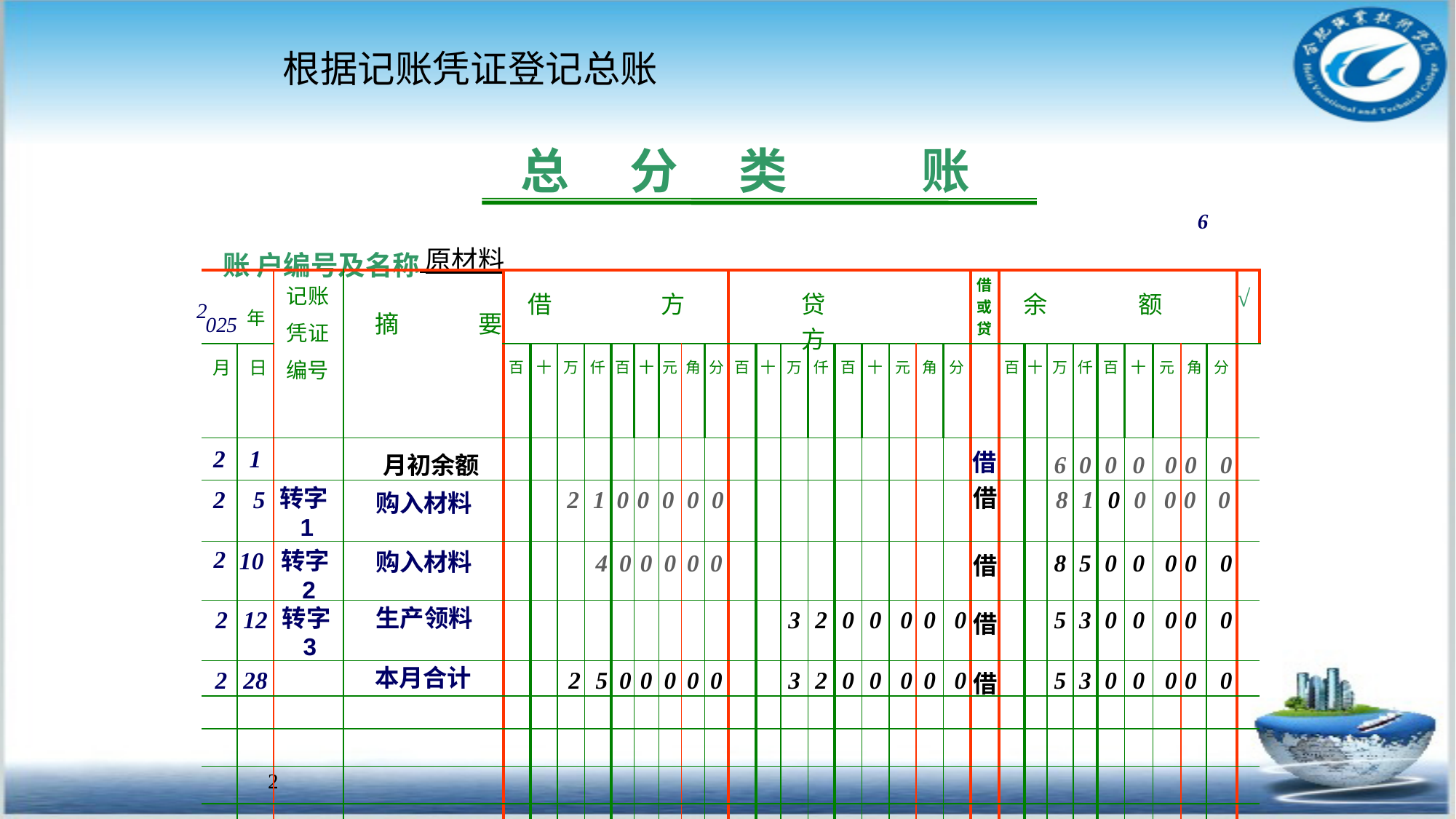

# 根据记账凭证登记总账
总	分	类
账 户编号及名称 原材料
账

6
| 025 年 |  | 记账 凭证 编号 | 摘 要 | 借 方 |  |  |  |  |  |  |  |  | 贷 方 |  |  |  |  |  |  |  |  | 借 或 贷 | 余 额 |  |  |  |  |  |  |  |  | √ |
| --- | --- | --- | --- | --- | --- | --- | --- | --- | --- | --- | --- | --- | --- | --- | --- | --- | --- | --- | --- | --- | --- | --- | --- | --- | --- | --- | --- | --- | --- | --- | --- | --- |
| 月 | 日 |  |  | 百 | 十 | 万 | 仟 | 百 | 十 | 元 | 角 | 分 | 百 | 十 | 万 | 仟 | 百 | 十 | 元 | 角 | 分 |  | 百 | 十 | 万 | 仟 | 百 | 十 | 元 | 角 | 分 |  |
| 2 | 1 |  | 月初余额 |  |  |  |  |  |  |  |  |  |  |  |  |  |  |  |  |  |  | 借 |  |  | 6 | 0 | 0 | 0 | 0 | 0 | 0 |  |
| 2 | 5 | 转字1 | 购入材料 |  |  | 2 | 1 | 0 | 0 | 0 | 0 | 0 |  |  |  |  |  |  |  |  |  | 借 |  |  | 8 | 1 | 0 | 0 | 0 | 0 | 0 |  |
| 2 | 10 | 转字2 | 购入材料 |  |  |  | 4 | 0 | 0 | 0 | 0 | 0 |  |  |  |  |  |  |  |  |  | 借 |  |  | 8 | 5 | 0 | 0 | 0 | 0 | 0 |  |
| 2 | 12 | 转字3 | 生产领料 |  |  |  |  |  |  |  |  |  |  |  | 3 | 2 | 0 | 0 | 0 | 0 | 0 | 借 |  |  | 5 | 3 | 0 | 0 | 0 | 0 | 0 |  |
| 2 | 28 |  | 本月合计 |  |  | 2 | 5 | 0 | 0 | 0 | 0 | 0 |  |  | 3 | 2 | 0 | 0 | 0 | 0 | 0 | 借 |  |  | 5 | 3 | 0 | 0 | 0 | 0 | 0 |  |
|  |  |  |  |  |  |  |  |  |  |  |  |  |  |  |  |  |  |  |  |  |  |  |  |  |  |  |  |  |  |  |  |  |
|  |  |  |  |  |  |  |  |  |  |  |  |  |  |  |  |  |  |  |  |  |  |  |  |  |  |  |  |  |  |  |  |  |
|  |  |  |  |  |  |  |  |  |  |  |  |  |  |  |  |  |  |  |  |  |  |  |  |  |  |  |  |  |  |  |  |  |
|  |  |  |  |  |  |  |  |  |  |  |  |  |  |  |  |  |  |  |  |  |  |  |  |  |  |  |  |  |  |  |  |  |
|  |  |  |  |  |  |  |  |  |  |  |  |  |  |  |  |  |  |  |  |  |  |  |  |  |  |  |  |  |  |  |  |  |
|  |  |  |  |  |  |  |  |  |  |  |  |  |  |  |  |  |  |  |  |  |  |  |  |  |  |  |  |  |  |  |  |  |
|  |  |  |  |  |  |  |  |  |  |  |  |  |  |  |  |  |  |  |  |  |  |  |  |  |  |  |  |  |  |  |  |  |
2
2